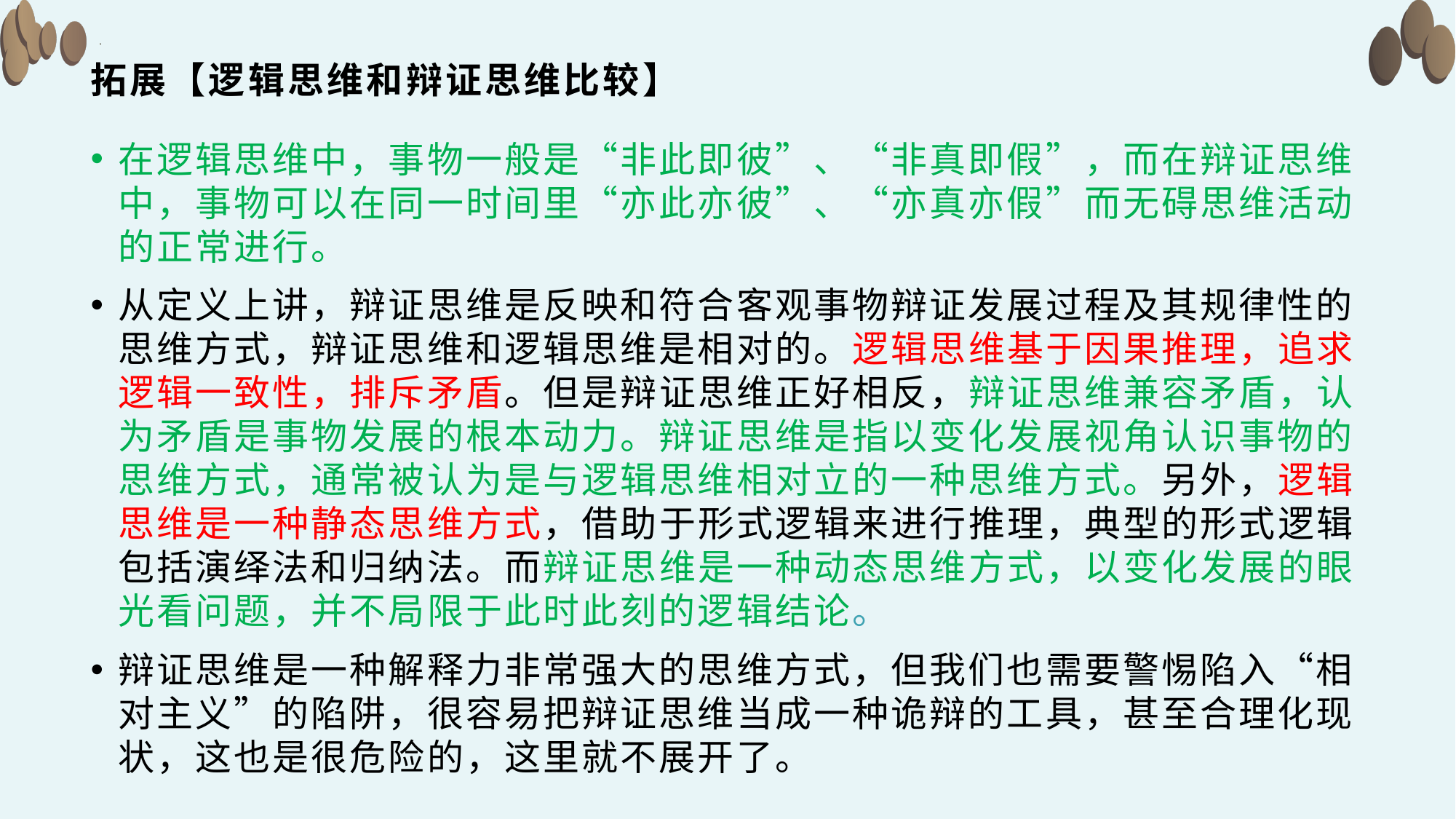

# 拓展【逻辑思维和辩证思维比较】
在逻辑思维中，事物一般是“非此即彼”、“非真即假”，而在辩证思维中，事物可以在同一时间里“亦此亦彼”、“亦真亦假”而无碍思维活动的正常进行。
从定义上讲，辩证思维是反映和符合客观事物辩证发展过程及其规律性的思维方式，辩证思维和逻辑思维是相对的。逻辑思维基于因果推理，追求逻辑一致性，排斥矛盾。但是辩证思维正好相反，辩证思维兼容矛盾，认为矛盾是事物发展的根本动力。辩证思维是指以变化发展视角认识事物的思维方式，通常被认为是与逻辑思维相对立的一种思维方式。另外，逻辑思维是一种静态思维方式，借助于形式逻辑来进行推理，典型的形式逻辑包括演绎法和归纳法。而辩证思维是一种动态思维方式，以变化发展的眼光看问题，并不局限于此时此刻的逻辑结论。
辩证思维是一种解释力非常强大的思维方式，但我们也需要警惕陷入“相对主义”的陷阱，很容易把辩证思维当成一种诡辩的工具，甚至合理化现状，这也是很危险的，这里就不展开了。